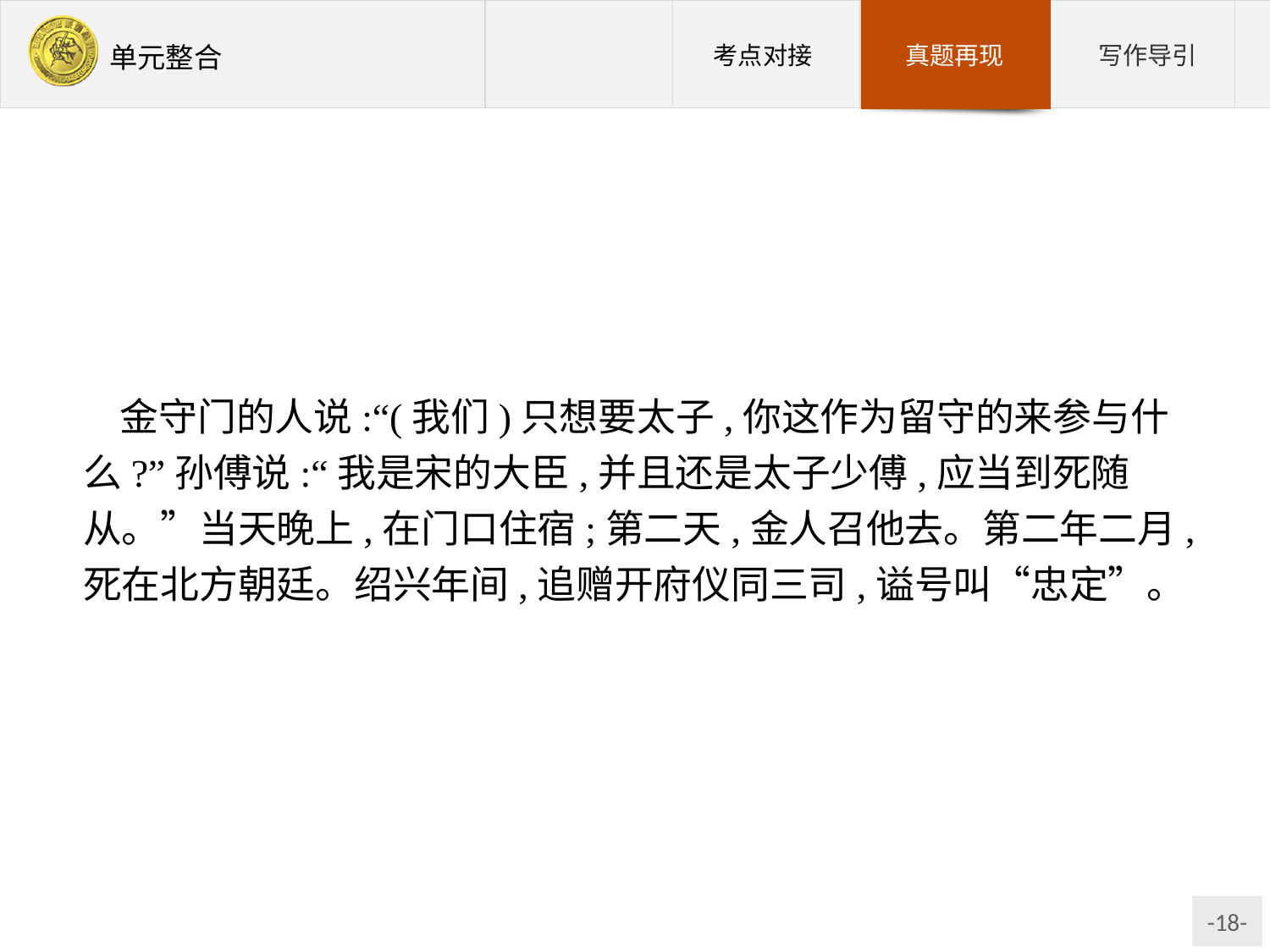

金守门的人说:“(我们)只想要太子,你这作为留守的来参与什么?”孙傅说:“我是宋的大臣,并且还是太子少傅,应当到死随从。”当天晚上,在门口住宿;第二天,金人召他去。第二年二月,死在北方朝廷。绍兴年间,追赠开府仪同三司,谥号叫“忠定”。